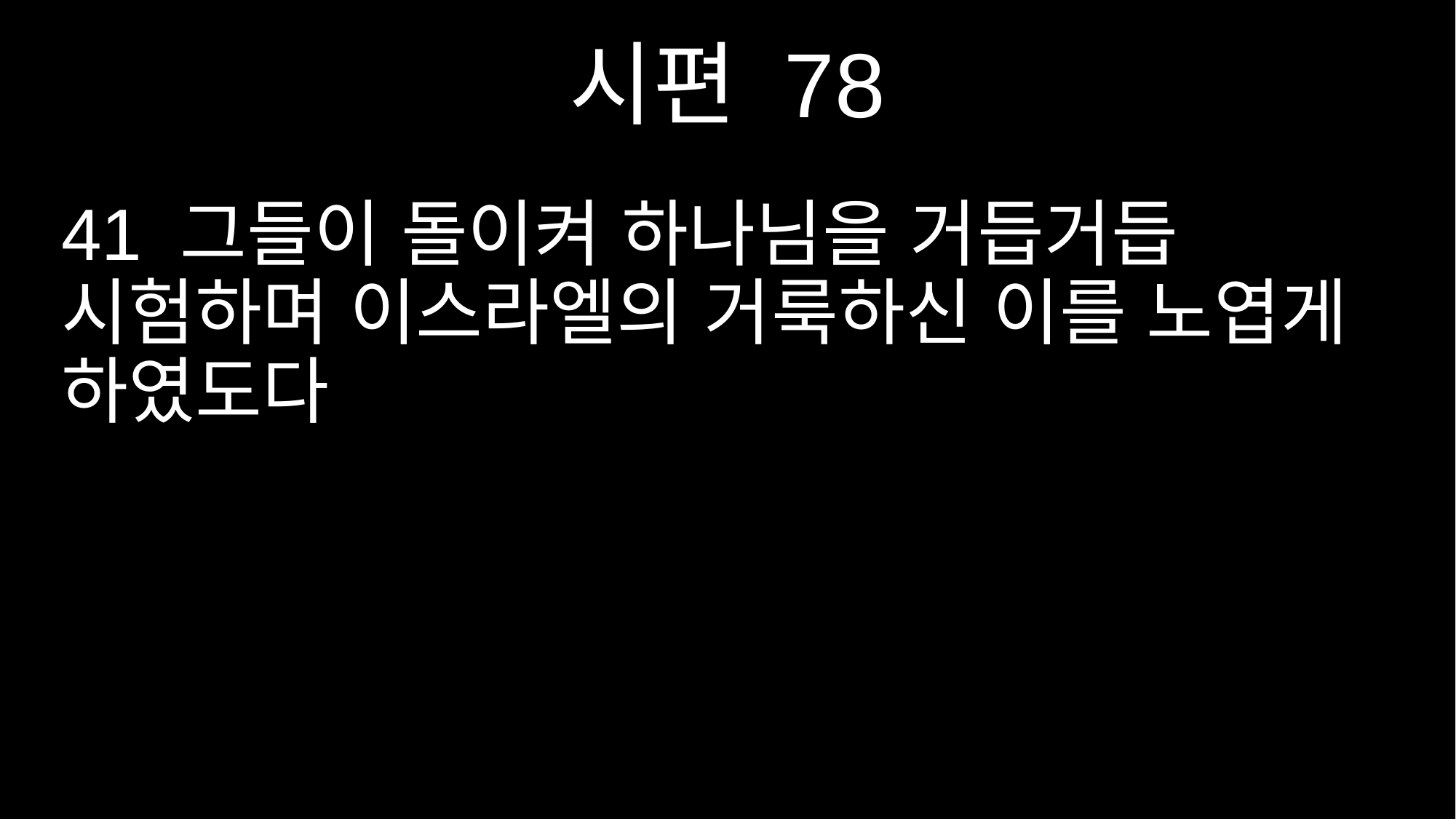

시편 78
41 그들이 돌이켜 하나님을 거듭거듭 시험하며 이스라엘의 거룩하신 이를 노엽게 하였도다